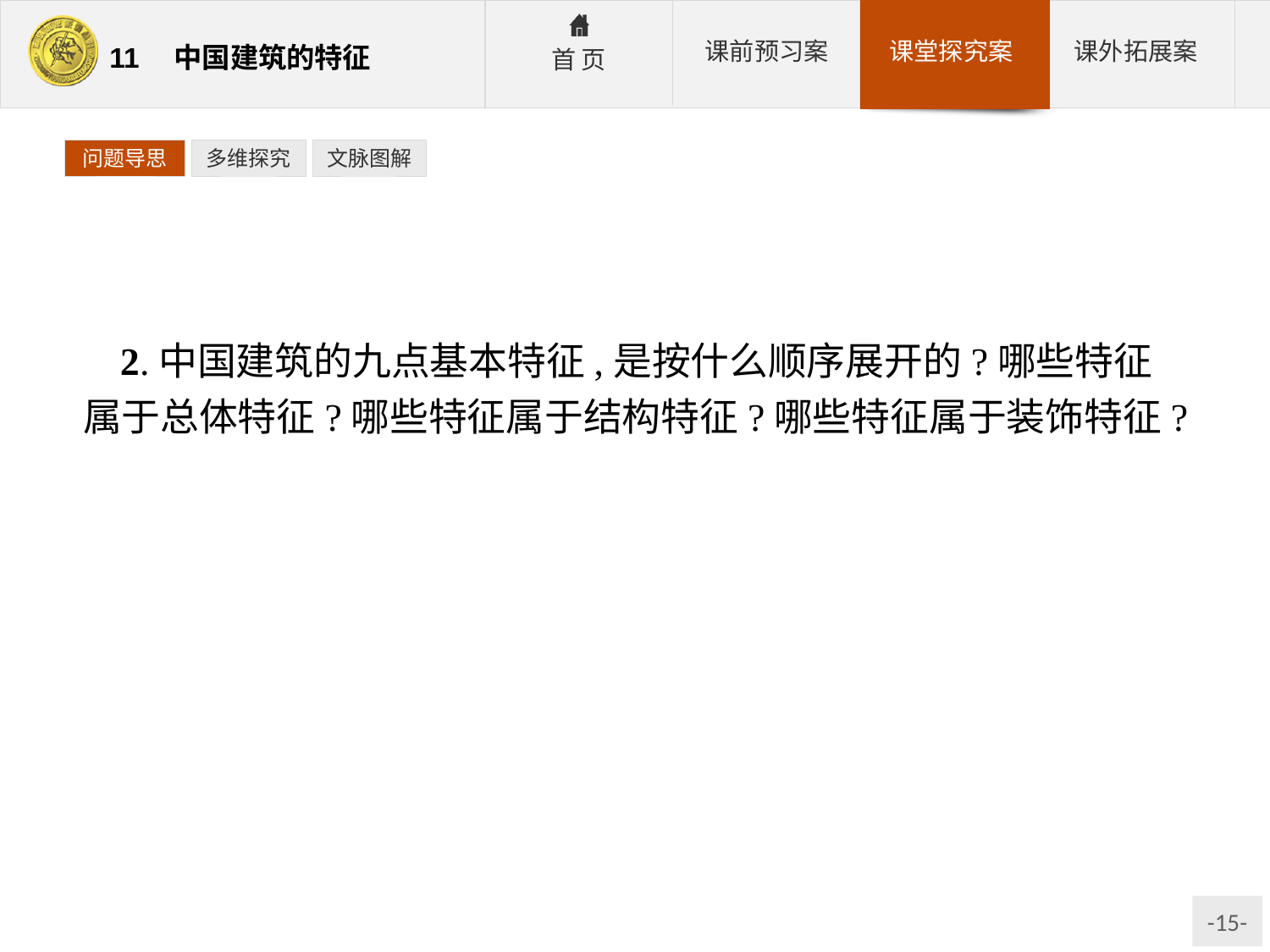

问题导思
多维探究
文脉图解
2.中国建筑的九点基本特征,是按什么顺序展开的?哪些特征属于总体特征?哪些特征属于结构特征?哪些特征属于装饰特征?
参考答案:按照总体特征、结构方法、外观装饰的顺序展开的。三至五点属于结构特征,六到九点属于装饰特征。一、二点属于总体特征,而一、二点因为是从总体上来谈中国建筑的,既涉及结构特征,也涉及装饰特征。